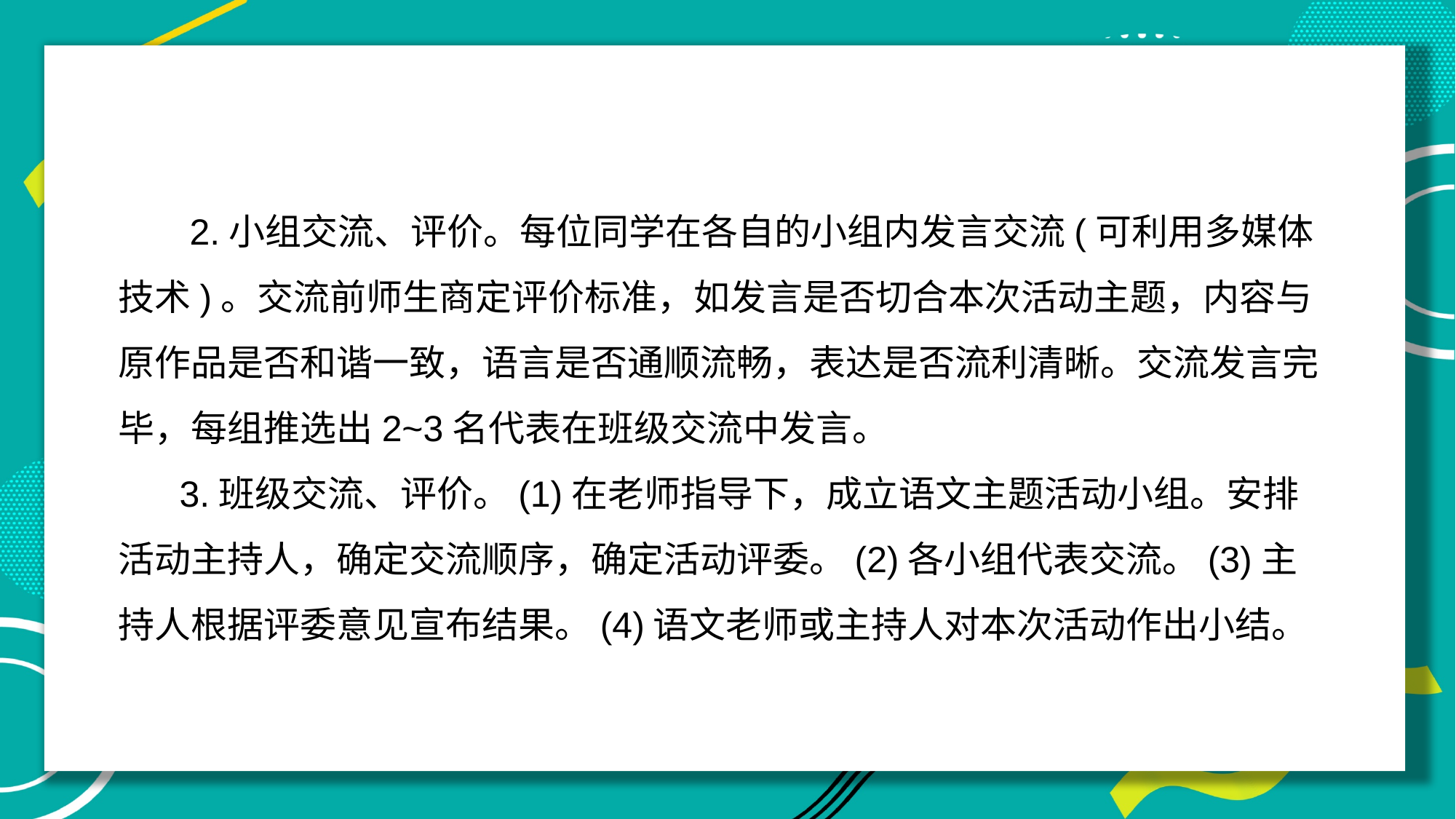

2.小组交流、评价。每位同学在各自的小组内发言交流(可利用多媒体技术)。交流前师生商定评价标准，如发言是否切合本次活动主题，内容与原作品是否和谐一致，语言是否通顺流畅，表达是否流利清晰。交流发言完毕，每组推选出2~3名代表在班级交流中发言。
      3.班级交流、评价。(1)在老师指导下，成立语文主题活动小组。安排活动主持人，确定交流顺序，确定活动评委。(2)各小组代表交流。(3)主持人根据评委意见宣布结果。(4)语文老师或主持人对本次活动作出小结。